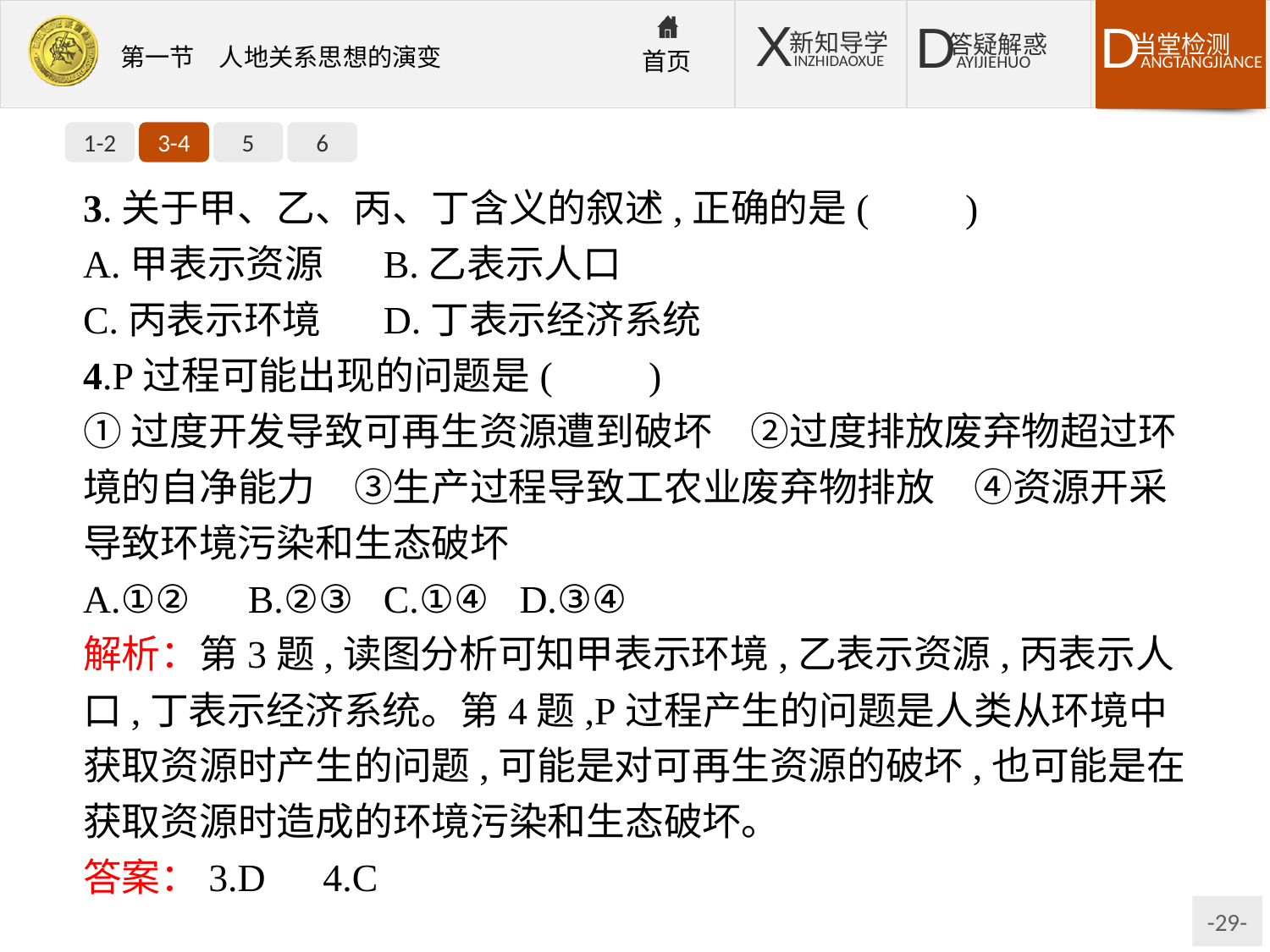

1-2
3-4
5
6
3.关于甲、乙、丙、丁含义的叙述,正确的是(　　)
A.甲表示资源	B.乙表示人口
C.丙表示环境	D.丁表示经济系统
4.P过程可能出现的问题是(　　)
①过度开发导致可再生资源遭到破坏　②过度排放废弃物超过环境的自净能力　③生产过程导致工农业废弃物排放　④资源开采导致环境污染和生态破坏
A.①②	B.②③	C.①④	D.③④
解析：第3题,读图分析可知甲表示环境,乙表示资源,丙表示人口,丁表示经济系统。第4题,P过程产生的问题是人类从环境中获取资源时产生的问题,可能是对可再生资源的破坏,也可能是在获取资源时造成的环境污染和生态破坏。
答案：3.D　4.C